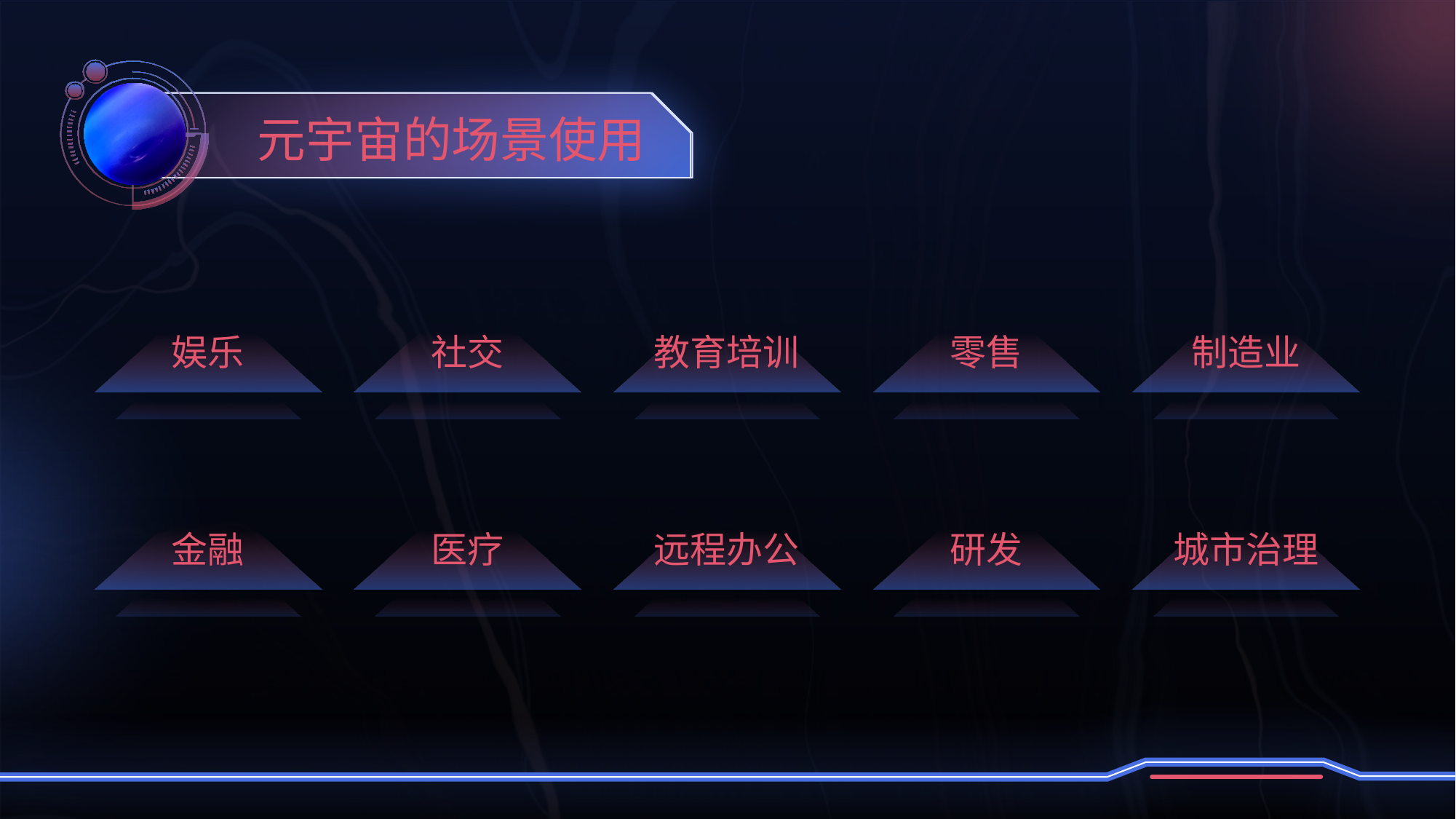

元宇宙的场景使用
娱乐
社交
教育培训
零售
制造业

金融
医疗
远程办公
研发
城市治理